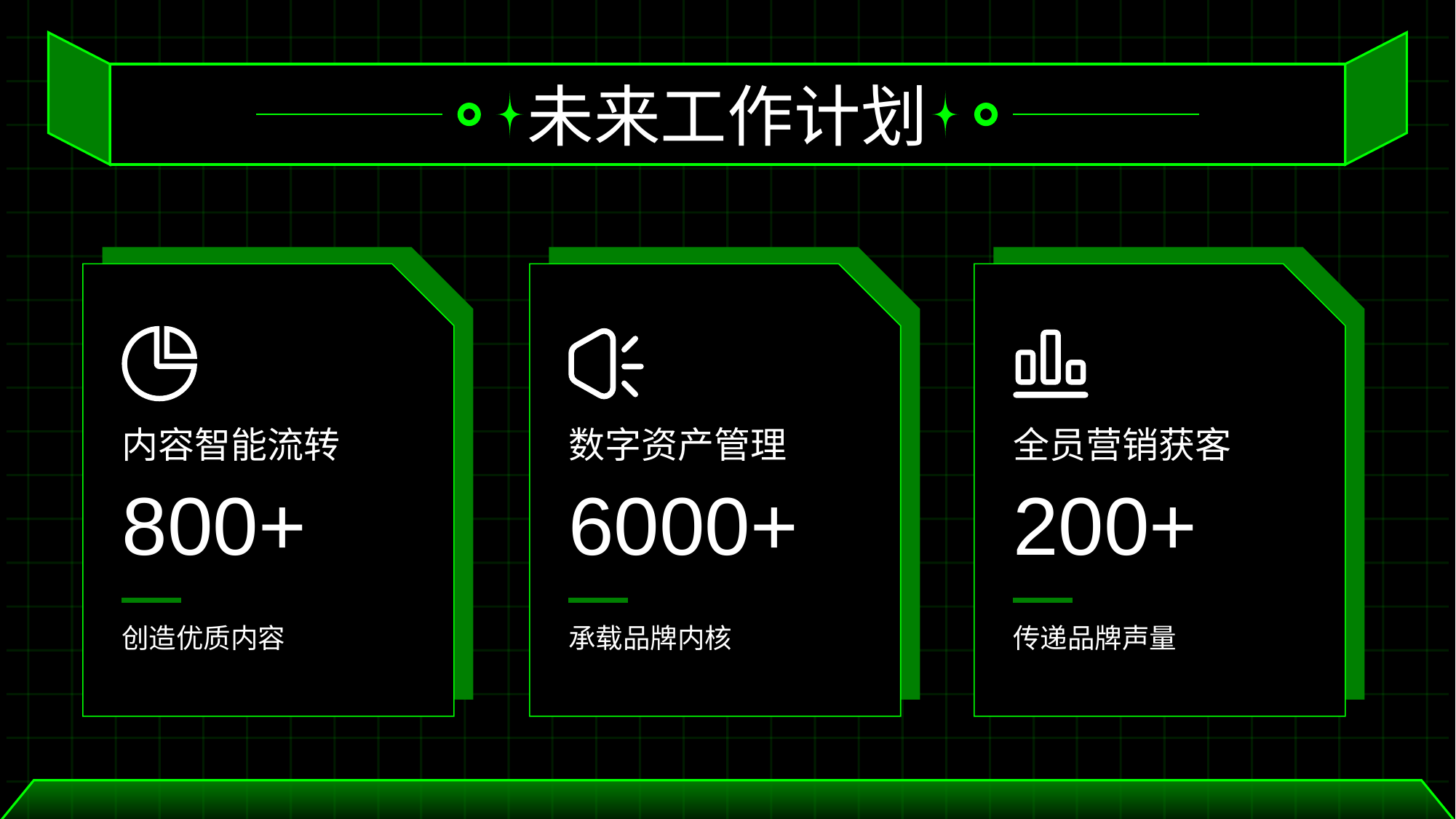

未来工作计划

内容智能流转
数字资产管理
全员营销获客
800+
6000+
200+
创造优质内容
承载品牌内核
传递品牌声量